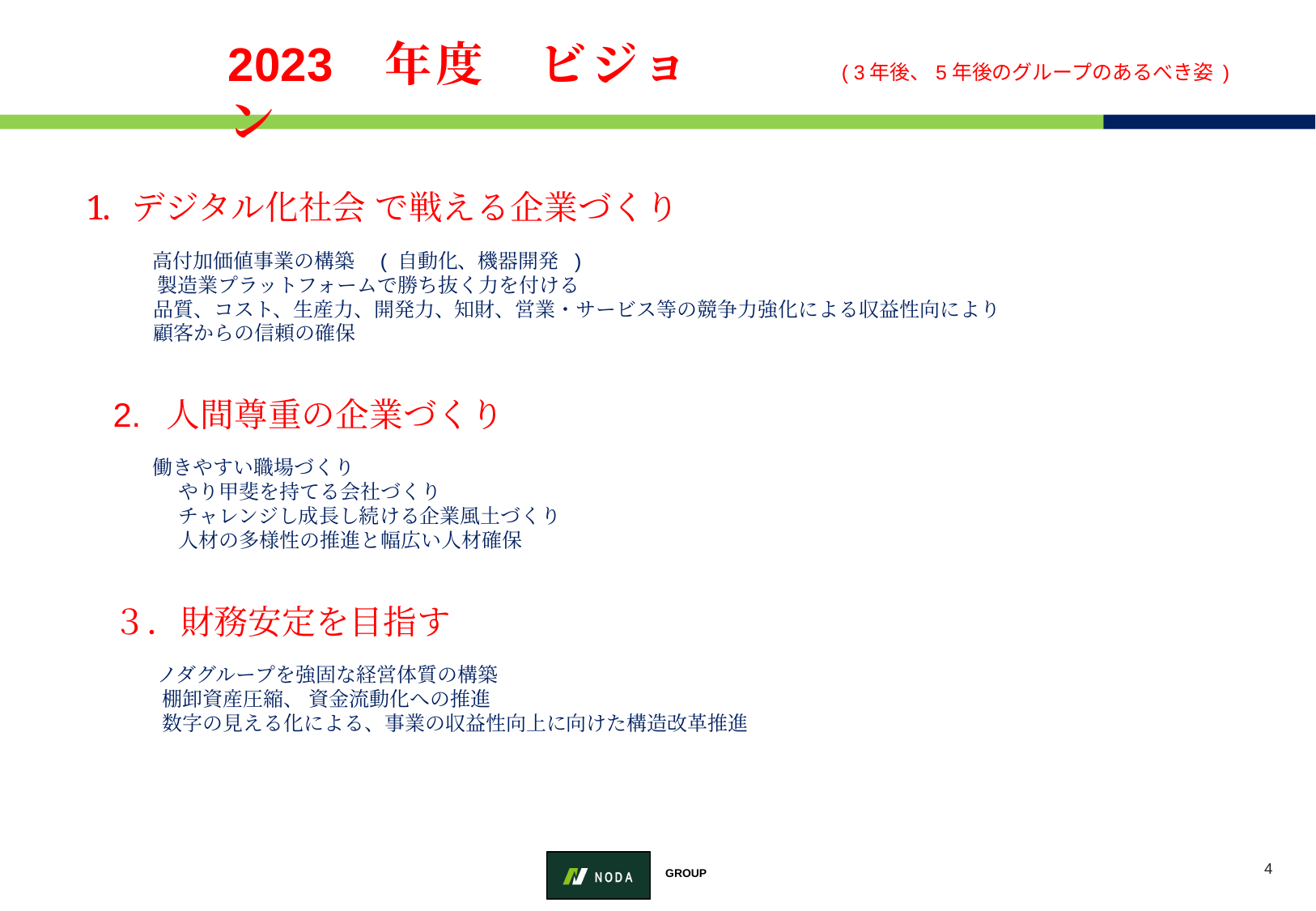

2023  年度　ビジョン
( 3年後、5年後のグループのあるべき姿 )

デジタル化社会 で戦える企業づくり

              高付加価値事業の構築　( 自動化、機器開発  )
 　　　製造業プラットフォームで勝ち抜く力を付ける
　　品質、コスト、生産力、開発力、知財、営業・サービス等の競争力強化による収益性向により
　　顧客からの信頼の確保

2.　人間尊重の企業づくり

　　 働きやすい職場づくり
　 　　やり甲斐を持てる会社づくり
　 　　チャレンジし成長し続ける企業風土づくり
　 　　人材の多様性の推進と幅広い人材確保

３．財務安定を目指す

ノダグループを強固な経営体質の構築
　　棚卸資産圧縮、 資金流動化への推進
　　数字の見える化による、事業の収益性向上に向けた構造改革推進
4